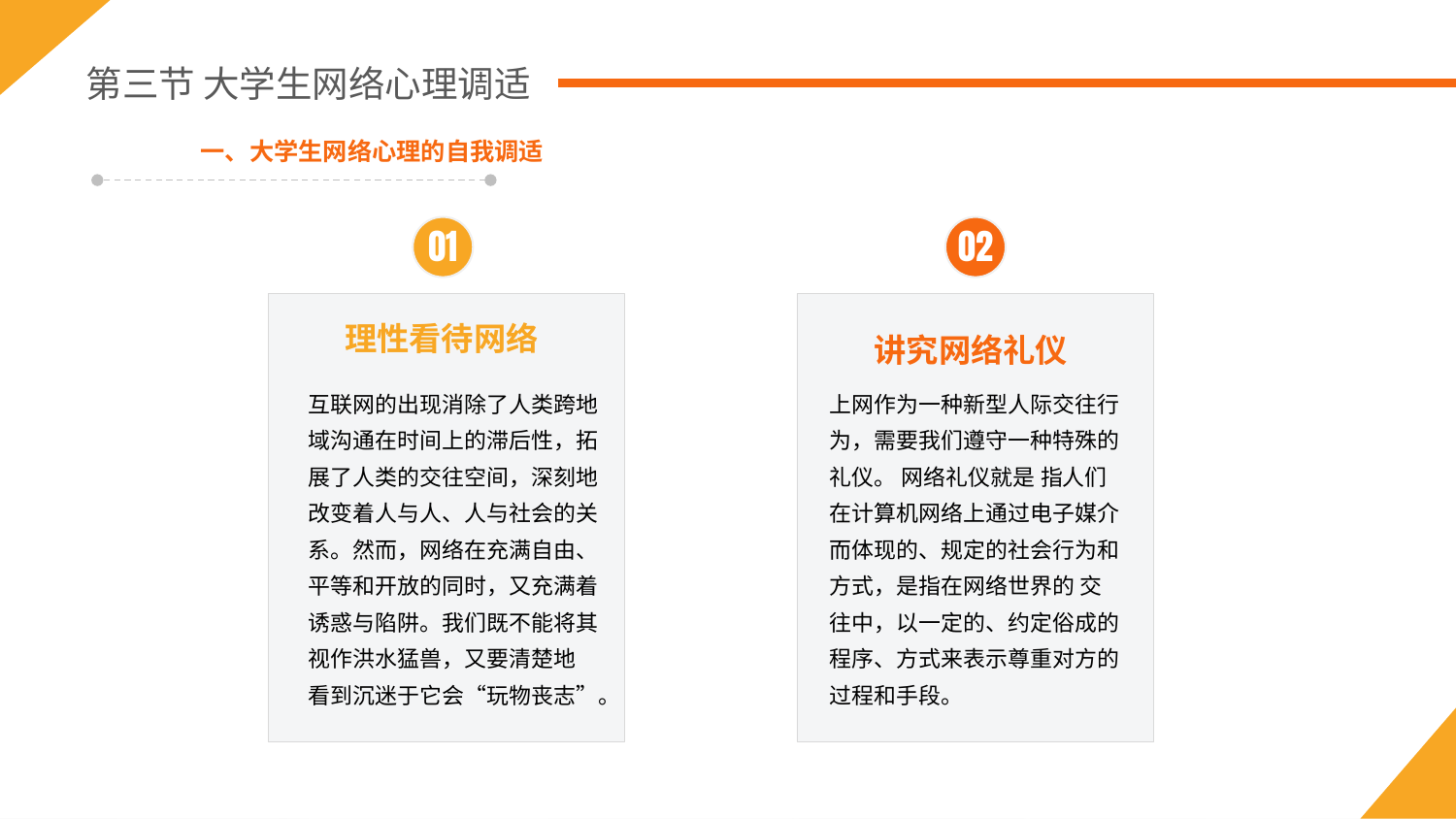

第三节 大学生网络心理调适
一、大学生网络心理的自我调适
01
02

理性看待网络
讲究网络礼仪
互联网的出现消除了人类跨地域沟通在时间上的滞后性，拓展了人类的交往空间，深刻地改变着人与人、人与社会的关系。然而，网络在充满自由、平等和开放的同时，又充满着诱惑与陷阱。我们既不能将其视作洪水猛兽，又要清楚地 看到沉迷于它会“玩物丧志”。
上网作为一种新型人际交往行为，需要我们遵守一种特殊的礼仪。 网络礼仪就是 指人们在计算机网络上通过电子媒介而体现的、规定的社会行为和方式，是指在网络世界的 交往中，以一定的、约定俗成的程序、方式来表示尊重对方的过程和手段。